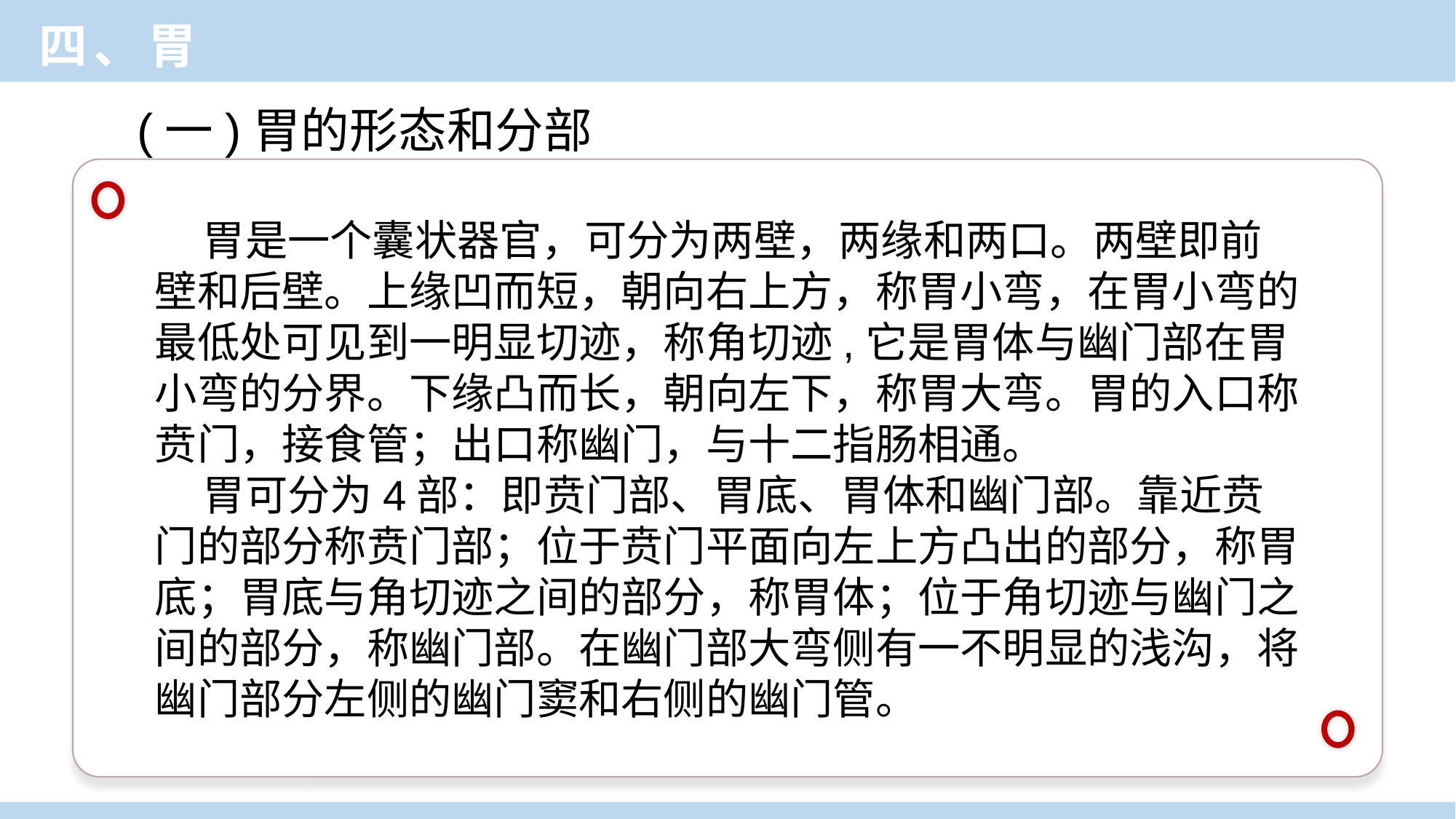

四、胃
(一)胃的形态和分部

    胃是一个囊状器官，可分为两壁，两缘和两口。两壁即前壁和后壁。上缘凹而短，朝向右上方，称胃小弯，在胃小弯的最低处可见到一明显切迹，称角切迹,它是胃体与幽门部在胃小弯的分界。下缘凸而长，朝向左下，称胃大弯。胃的入口称贲门，接食管；出口称幽门，与十二指肠相通。
    胃可分为4部：即贲门部、胃底、胃体和幽门部。靠近贲门的部分称贲门部；位于贲门平面向左上方凸出的部分，称胃底；胃底与角切迹之间的部分，称胃体；位于角切迹与幽门之间的部分，称幽门部。在幽门部大弯侧有一不明显的浅沟，将幽门部分左侧的幽门窦和右侧的幽门管。